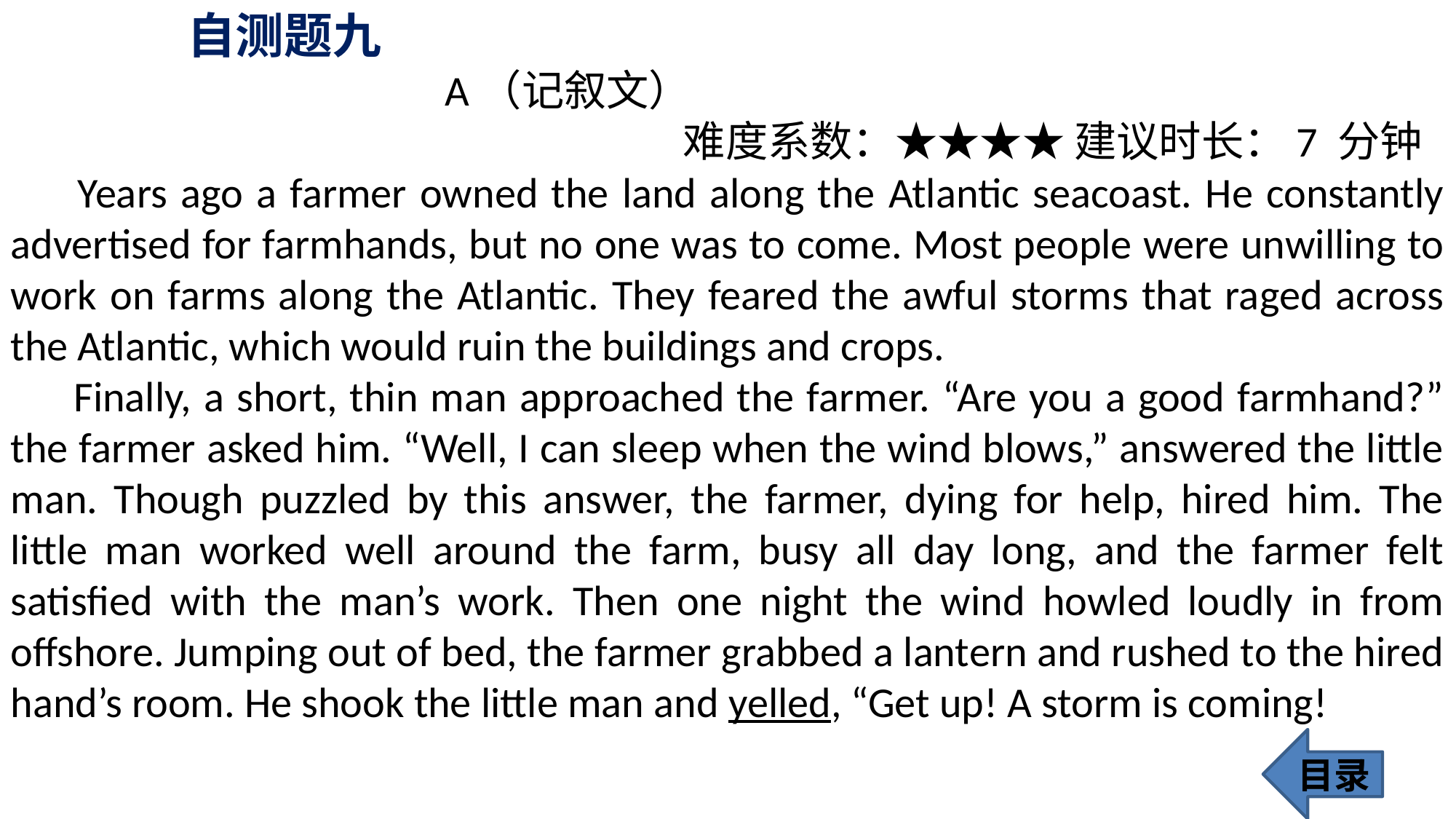

自测题九
                                             A（记叙文）
                                                                      难度系数：★★★★ 建议时长：7 分钟
     Years ago a farmer owned the land along the Atlantic seacoast. He constantly advertised for farmhands, but no one was to come. Most people were unwilling to work on farms along the Atlantic. They feared the awful storms that raged across the Atlantic, which would ruin the buildings and crops.
     Finally, a short, thin man approached the farmer. “Are you a good farmhand?” the farmer asked him. “Well, I can sleep when the wind blows,” answered the little man. Though puzzled by this answer, the farmer, dying for help, hired him. The little man worked well around the farm, busy all day long, and the farmer felt satisfied with the man’s work. Then one night the wind howled loudly in from offshore. Jumping out of bed, the farmer grabbed a lantern and rushed to the hired hand’s room. He shook the little man and yelled, “Get up! A storm is coming!
目录
264